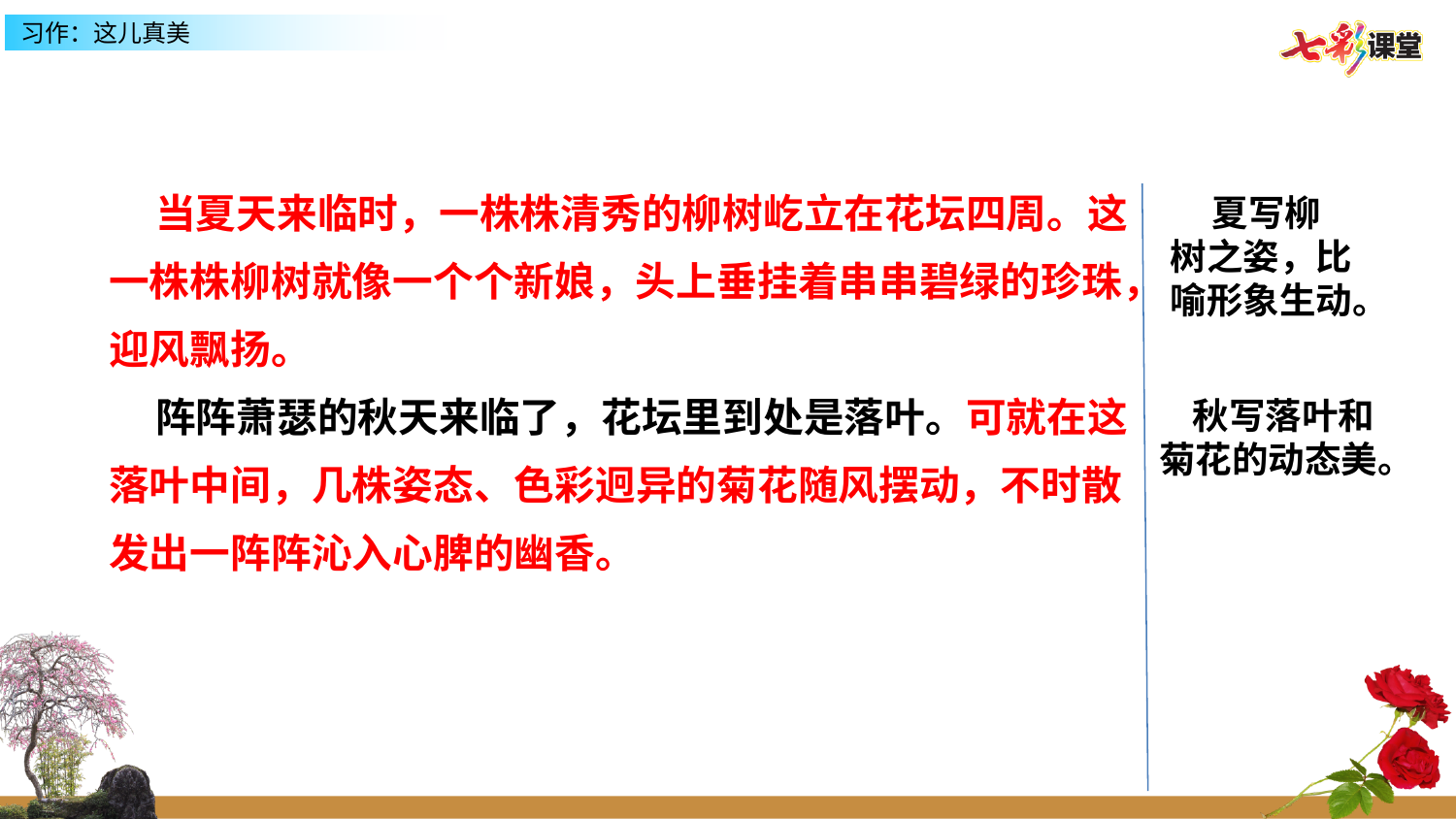

当夏天来临时，一株株清秀的柳树屹立在花坛四周。这一株株柳树就像一个个新娘，头上垂挂着串串碧绿的珍珠，迎风飘扬。
    阵阵萧瑟的秋天来临了，花坛里到处是落叶。可就在这落叶中间，几株姿态、色彩迥异的菊花随风摆动，不时散发出一阵阵沁入心脾的幽香。

    夏写柳树之姿，比喻形象生动。

   秋写落叶和菊花的动态美。